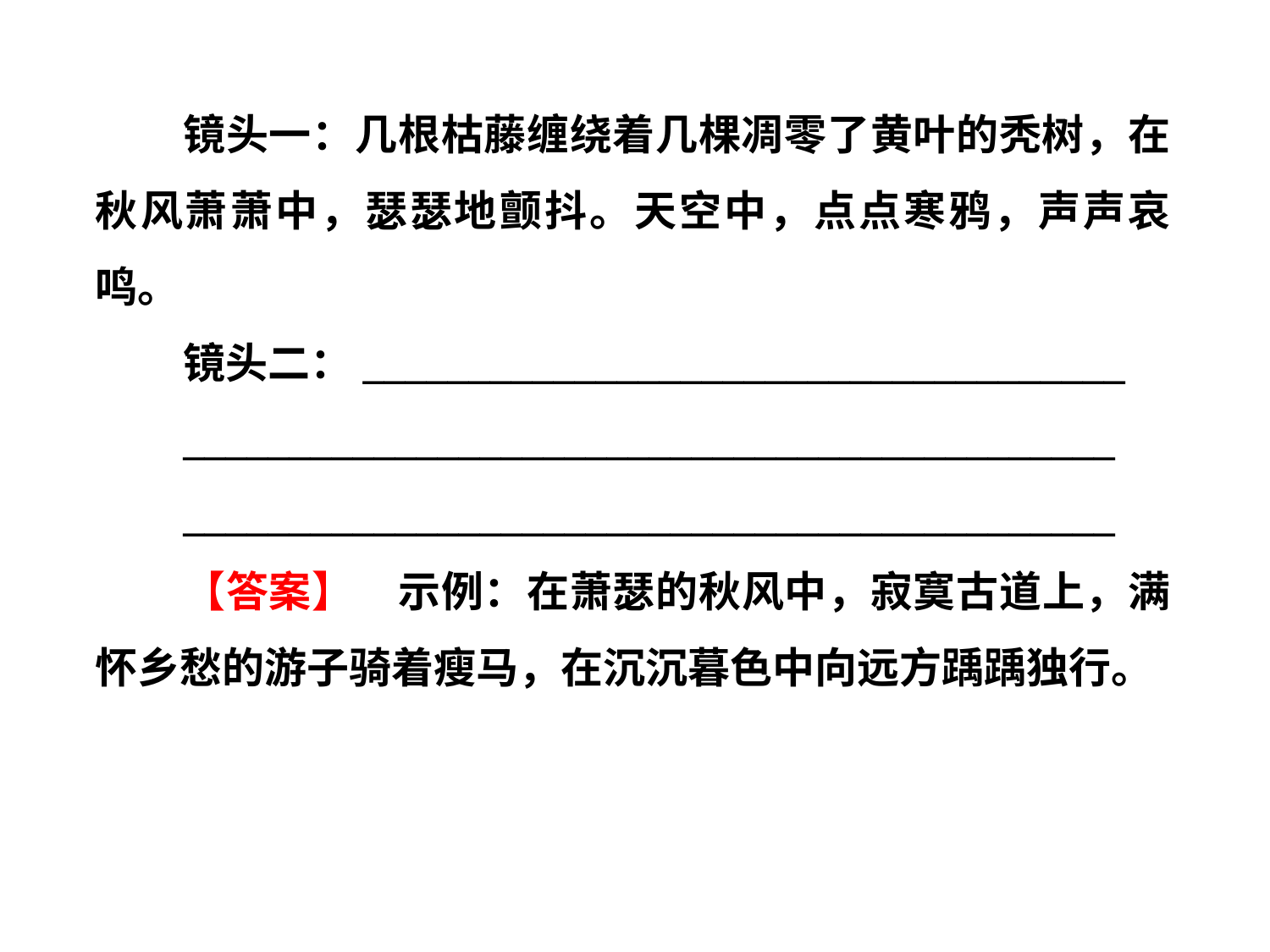

镜头一：几根枯藤缠绕着几棵凋零了黄叶的秃树，在秋风萧萧中，瑟瑟地颤抖。天空中，点点寒鸦，声声哀鸣。
镜头二：____________________________________
____________________________________________
____________________________________________
【答案】　示例：在萧瑟的秋风中，寂寞古道上，满怀乡愁的游子骑着瘦马，在沉沉暮色中向远方踽踽独行。